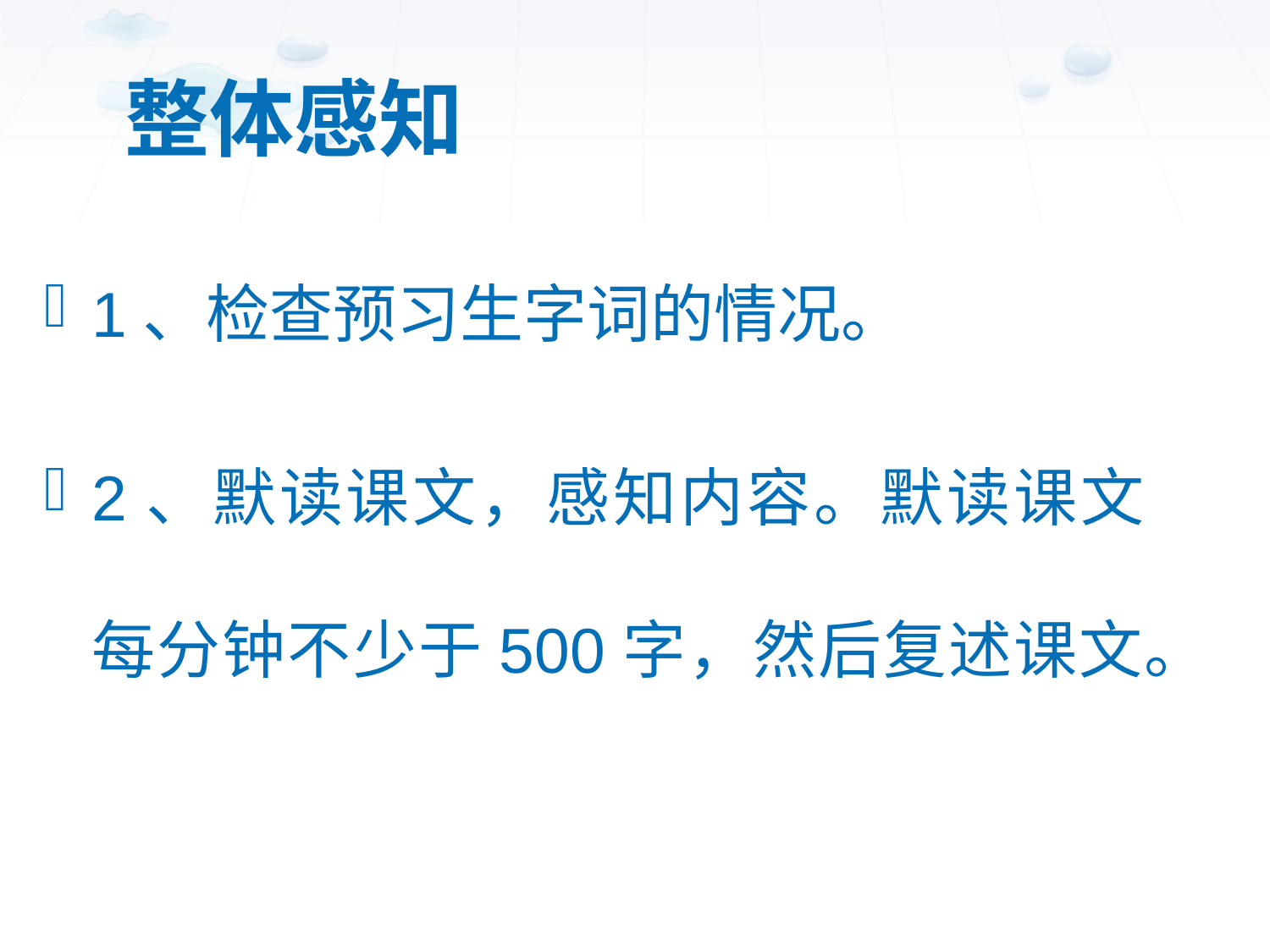

# 整体感知
1、检查预习生字词的情况。
2、默读课文，感知内容。默读课文每分钟不少于500字，然后复述课文。